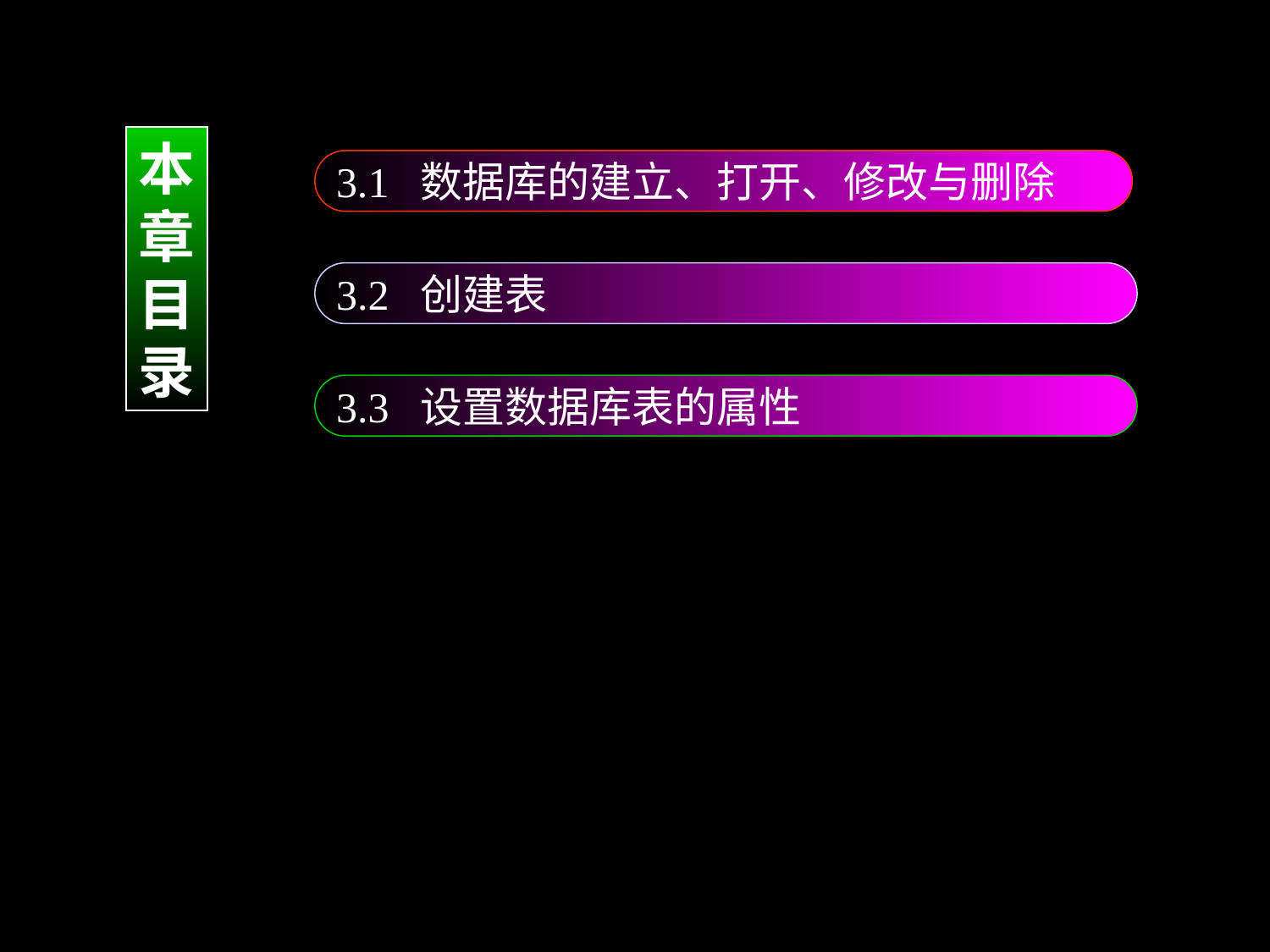

本
章
目
录
3.1  数据库的建立、打开、修改与删除
3.2  创建表
3.3  设置数据库表的属性